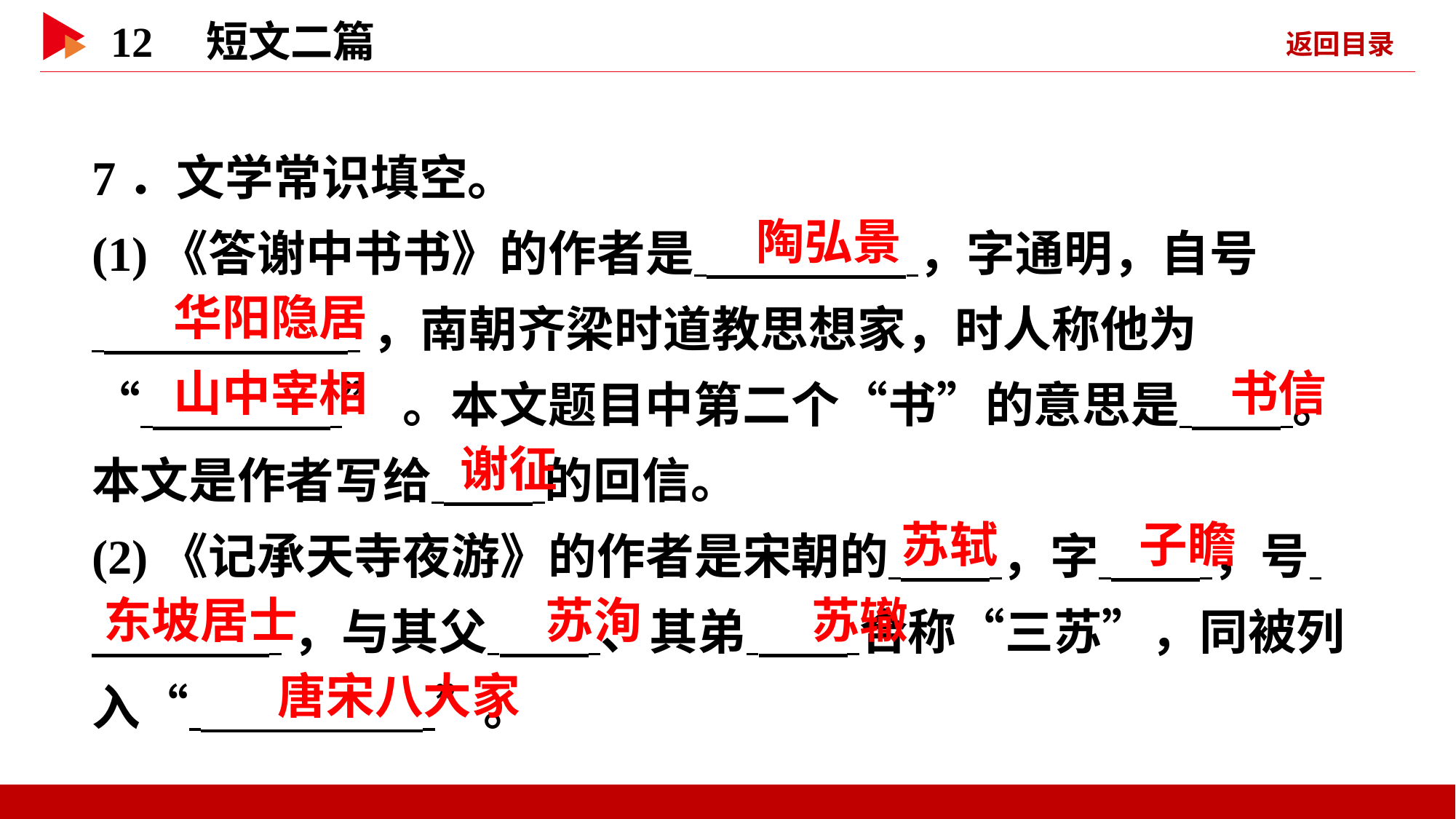

7．文学常识填空。
(1)《答谢中书书》的作者是                    ，字通明，自号
                        ，南朝齐梁时道教思想家，时人称他为
“                  ”。本文题目中第二个“书”的意思是          。本文是作者写给          的回信。
(2)《记承天寺夜游》的作者是宋朝的          ，字          ，号
                 ，与其父          、其弟          合称“三苏”，同被列入“                      ”。
 陶弘景
 华阳隐居
 山中宰相
 书信
 谢征
 苏轼
 子瞻
东坡居士
 苏洵
 苏辙
 唐宋八大家